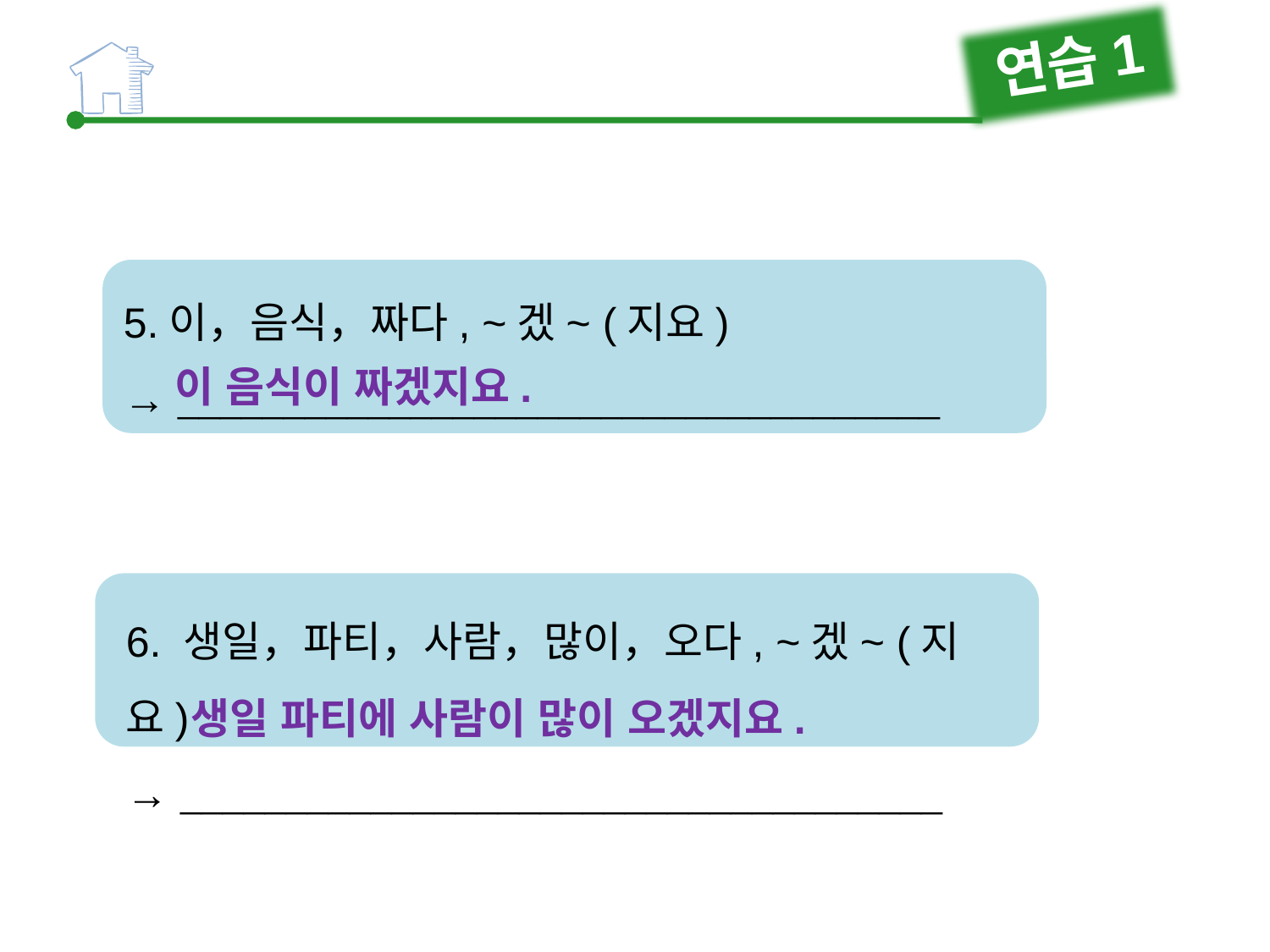

연습1

5.이，음식，짜다, ~겠~ (지요)
→ ____________________________________
이 음식이 짜겠지요.

6. 생일，파티，사람，많이，오다, ~겠~ (지요)
→ ____________________________________
생일 파티에 사람이 많이 오겠지요.